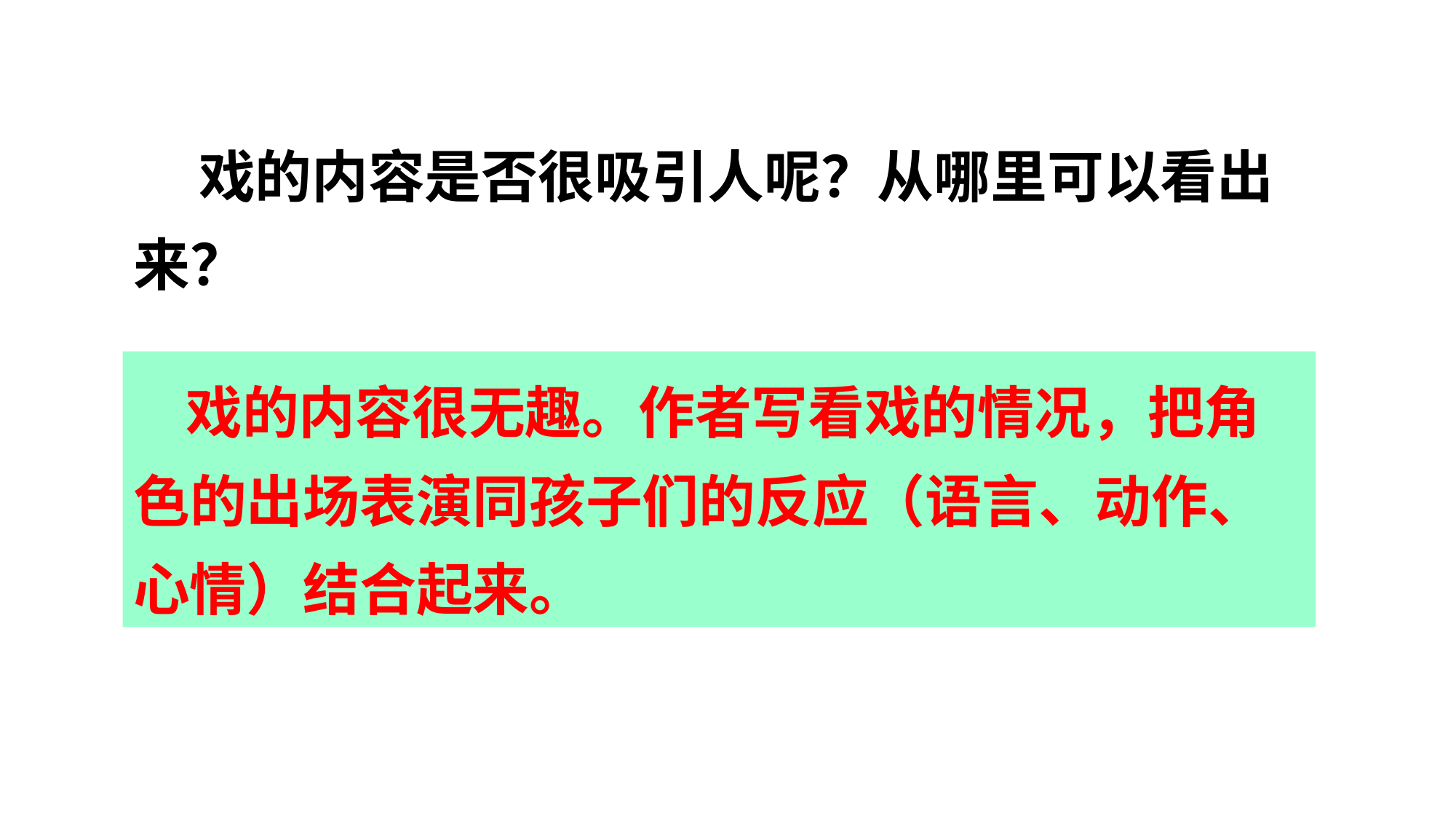

戏的内容是否很吸引人呢？从哪里可以看出来？
   戏的内容很无趣。作者写看戏的情况，把角色的出场表演同孩子们的反应（语言、动作、心情）结合起来。